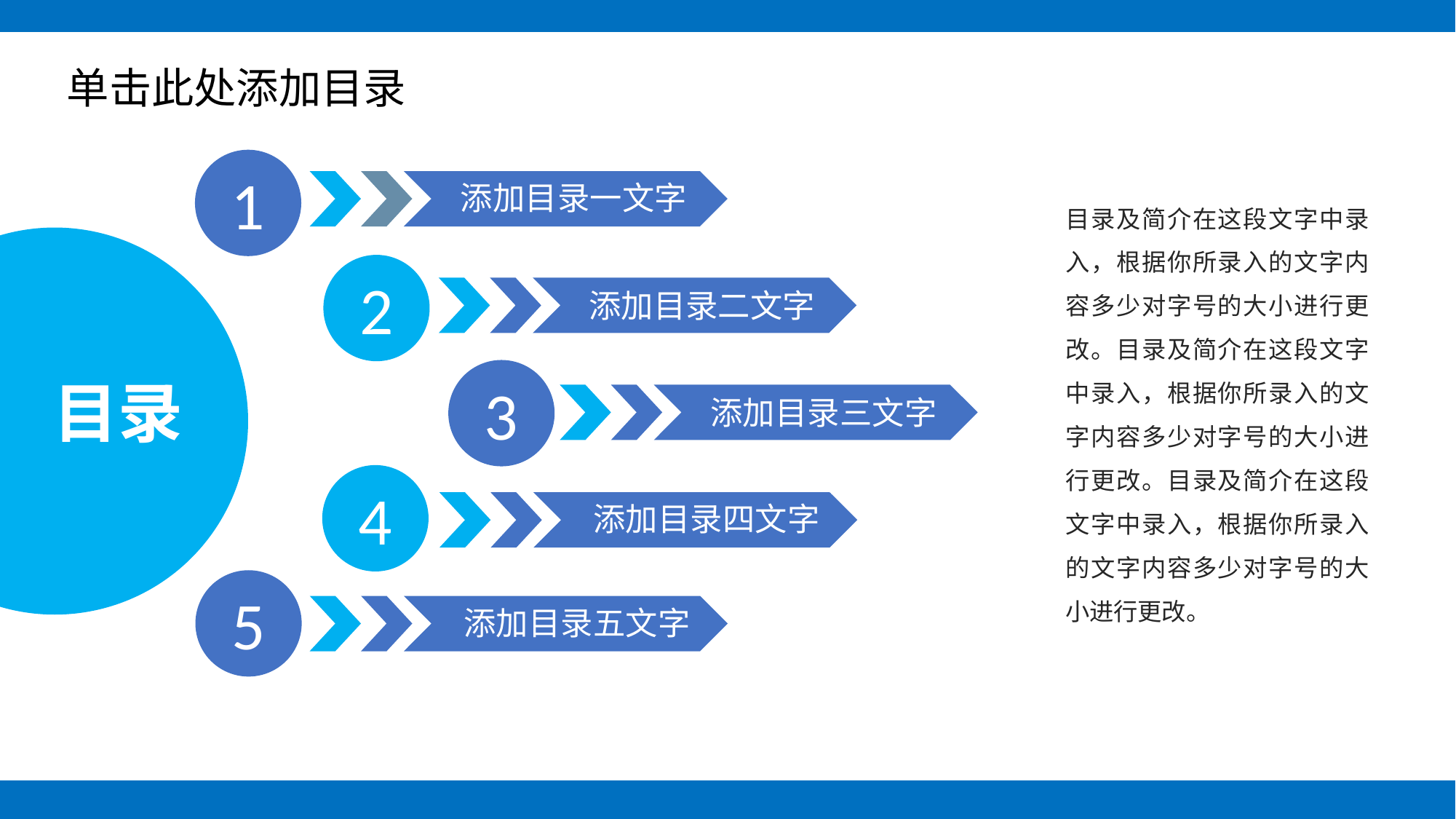

# 单击此处添加目录
1

添加目录一文字
目录及简介在这段文字中录入，根据你所录入的文字内容多少对字号的大小进行更改。目录及简介在这段文字中录入，根据你所录入的文字内容多少对字号的大小进行更改。目录及简介在这段文字中录入，根据你所录入的文字内容多少对字号的大小进行更改。

2

添加目录二文字
3
目录

添加目录三文字
4

添加目录四文字
5

添加目录五文字